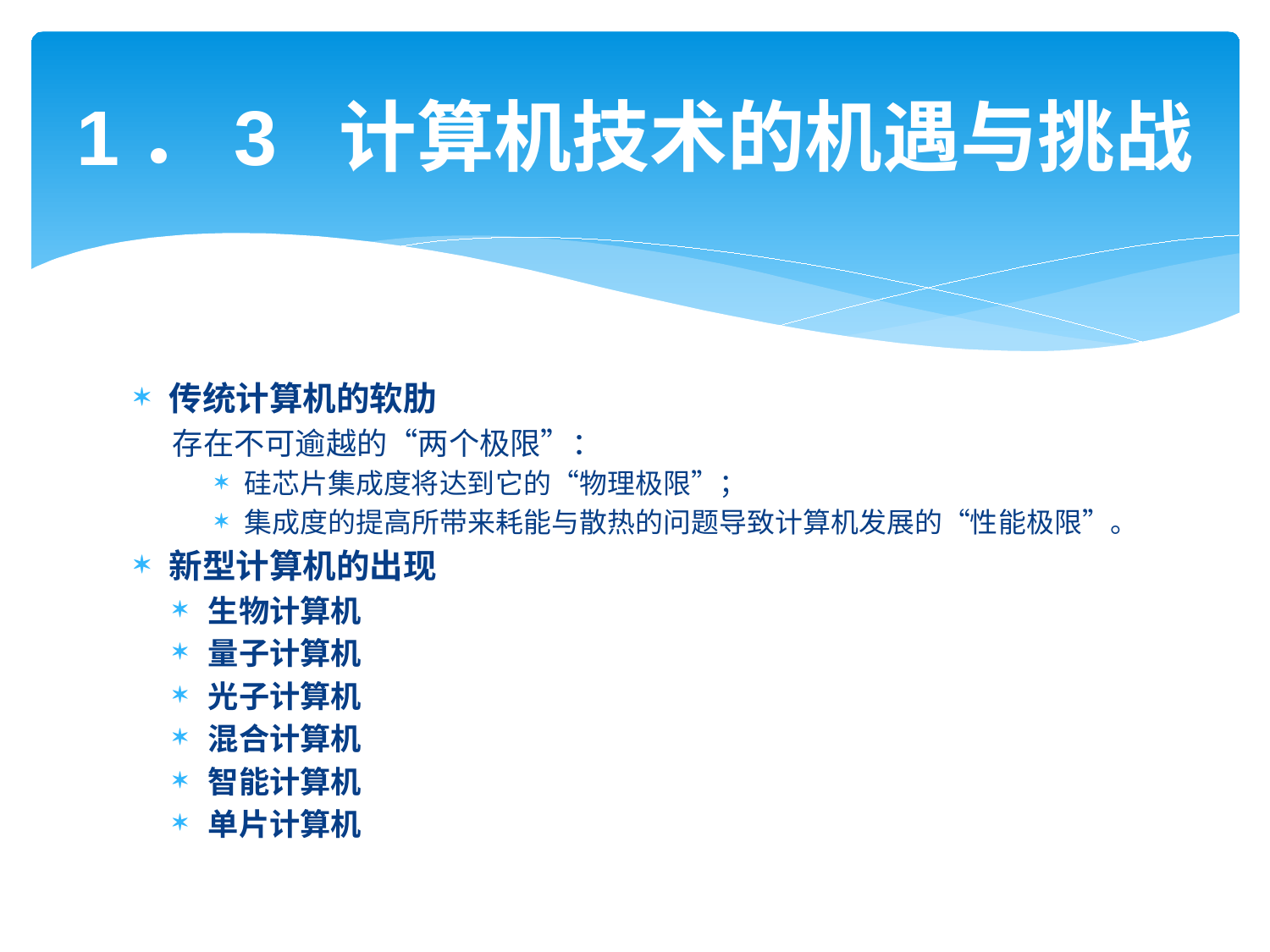

# 1．3  计算机技术的机遇与挑战
传统计算机的软肋
存在不可逾越的“两个极限”：
硅芯片集成度将达到它的“物理极限”；
集成度的提高所带来耗能与散热的问题导致计算机发展的“性能极限”。
新型计算机的出现
生物计算机
量子计算机
光子计算机
混合计算机
智能计算机
单片计算机